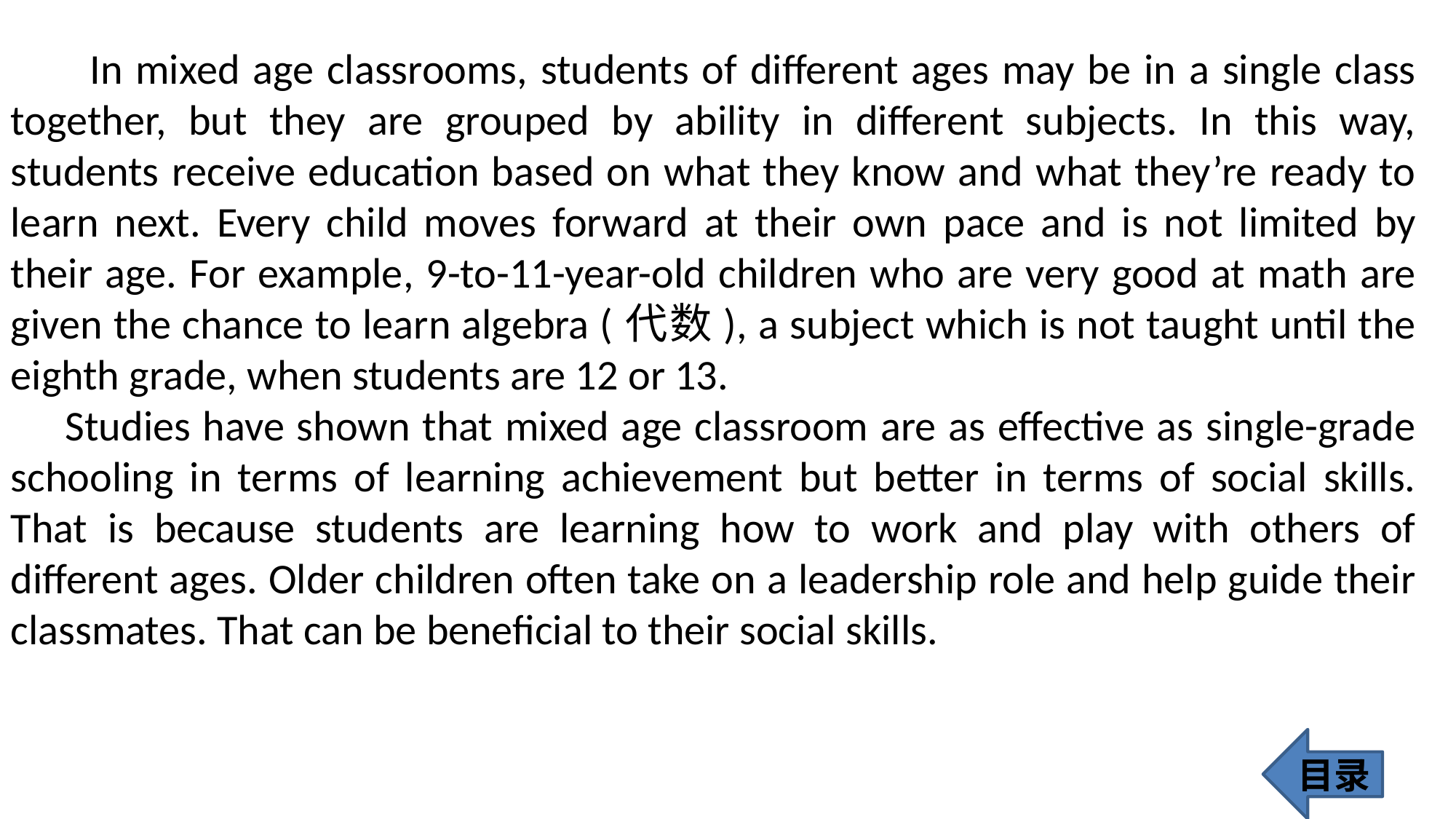

In mixed age classrooms, students of different ages may be in a single class together, but they are grouped by ability in different subjects. In this way, students receive education based on what they know and what they’re ready to learn next. Every child moves forward at their own pace and is not limited by their age. For example, 9-to-11-year-old children who are very good at math are given the chance to learn algebra (代数), a subject which is not taught until the eighth grade, when students are 12 or 13.
Studies have shown that mixed age classroom are as effective as single-grade schooling in terms of learning achievement but better in terms of social skills. That is because students are learning how to work and play with others of different ages. Older children often take on a leadership role and help guide their classmates. That can be beneficial to their social skills.
目录
314